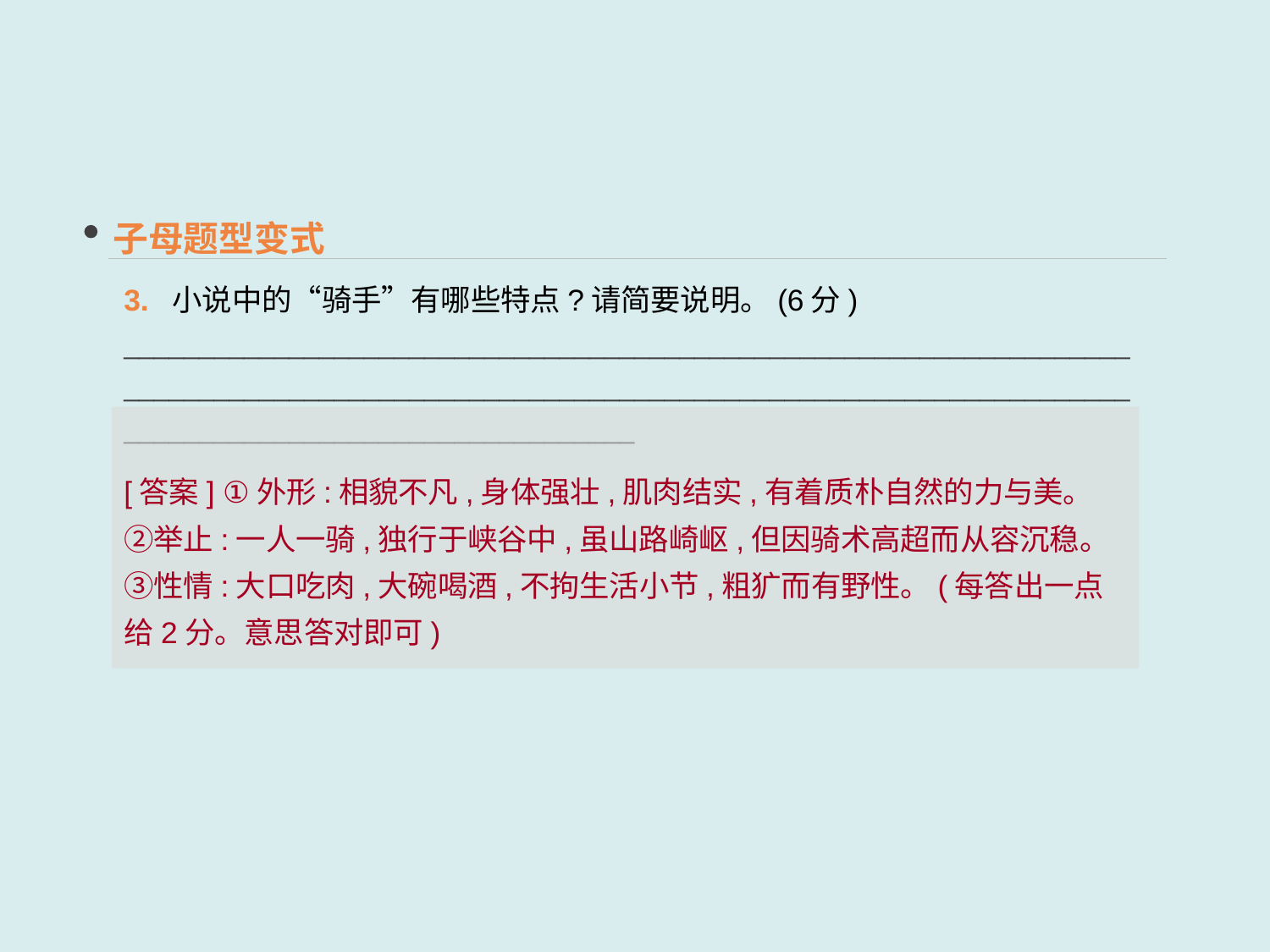

子母题型变式

3.  小说中的“骑手”有哪些特点?请简要说明。(6分)
________________________________________________________________________________________________________________________________________________________________________

[答案] ①外形:相貌不凡,身体强壮,肌肉结实,有着质朴自然的力与美。②举止:一人一骑,独行于峡谷中,虽山路崎岖,但因骑术高超而从容沉稳。③性情:大口吃肉,大碗喝酒,不拘生活小节,粗犷而有野性。(每答出一点给2分。意思答对即可)